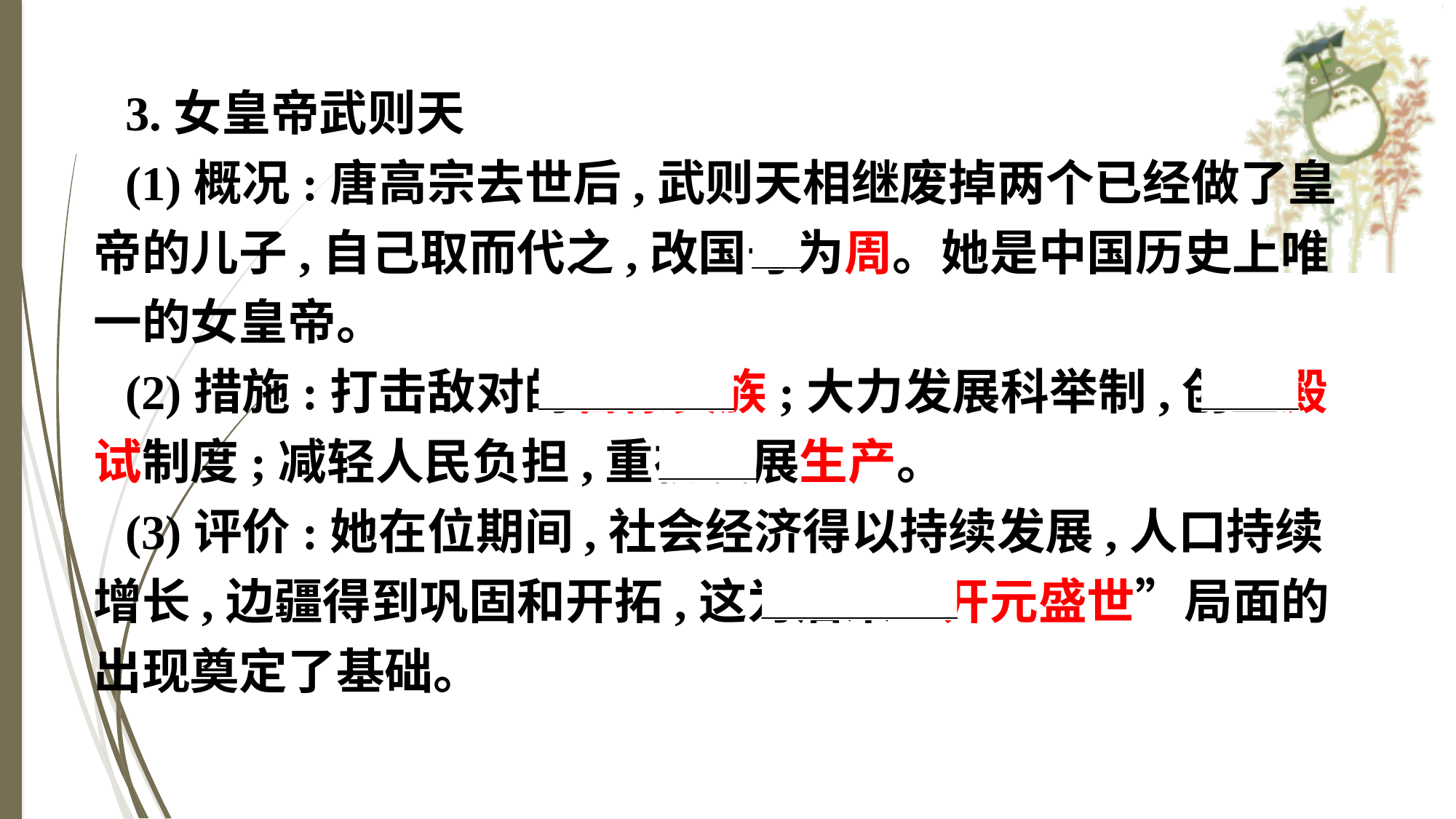

3.女皇帝武则天
(1)概况:唐高宗去世后,武则天相继废掉两个已经做了皇帝的儿子,自己取而代之,改国号为周。她是中国历史上唯一的女皇帝。
(2)措施:打击敌对的官僚贵族;大力发展科举制,创立殿试制度;减轻人民负担,重视发展生产。
(3)评价:她在位期间,社会经济得以持续发展,人口持续增长,边疆得到巩固和开拓,这为后来“开元盛世”局面的出现奠定了基础。